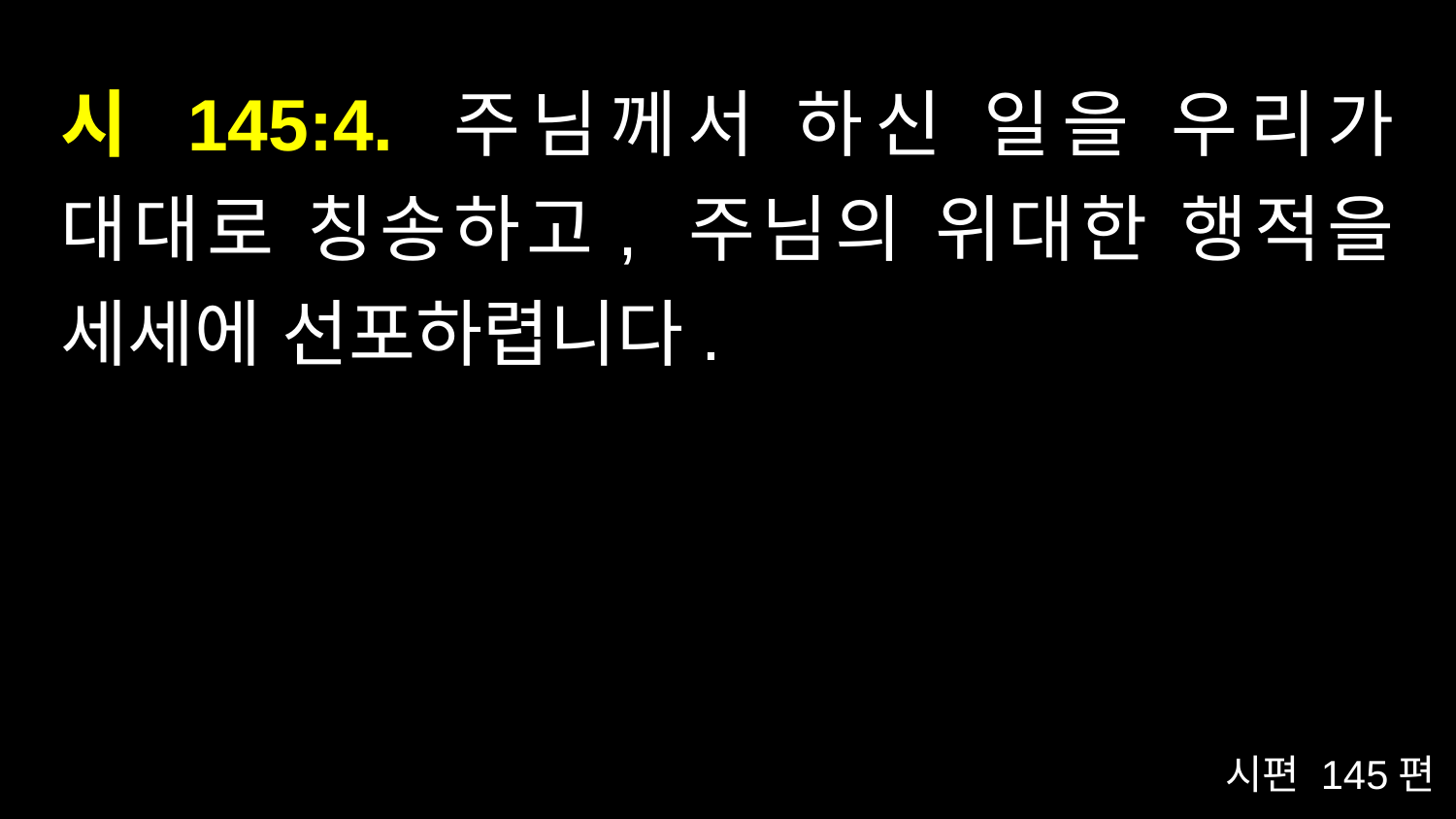

# 시 145:4. 주님께서 하신 일을 우리가 대대로 칭송하고, 주님의 위대한 행적을 세세에 선포하렵니다.
시편 145편